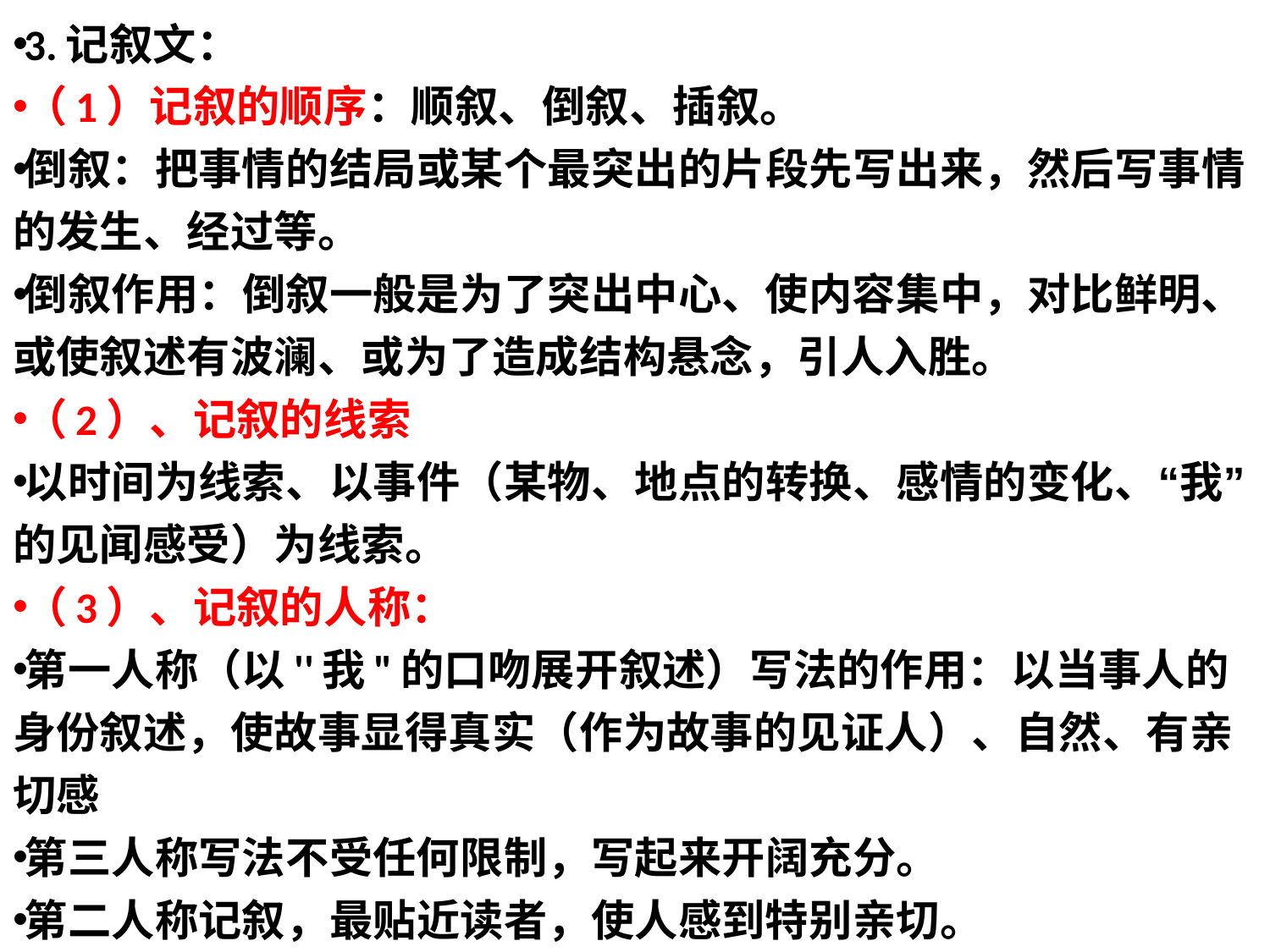

3.记叙文：
（1）记叙的顺序：顺叙、倒叙、插叙。
倒叙：把事情的结局或某个最突出的片段先写出来，然后写事情的发生、经过等。
倒叙作用：倒叙一般是为了突出中心、使内容集中，对比鲜明、或使叙述有波澜、或为了造成结构悬念，引人入胜。
（2）、记叙的线索
以时间为线索、以事件（某物、地点的转换、感情的变化、“我”的见闻感受）为线索。
（3）、记叙的人称：
第一人称（以''我"的口吻展开叙述）写法的作用：以当事人的身份叙述，使故事显得真实（作为故事的见证人）、自然、有亲切感
第三人称写法不受任何限制，写起来开阔充分。
第二人称记叙，最贴近读者，使人感到特别亲切。

#